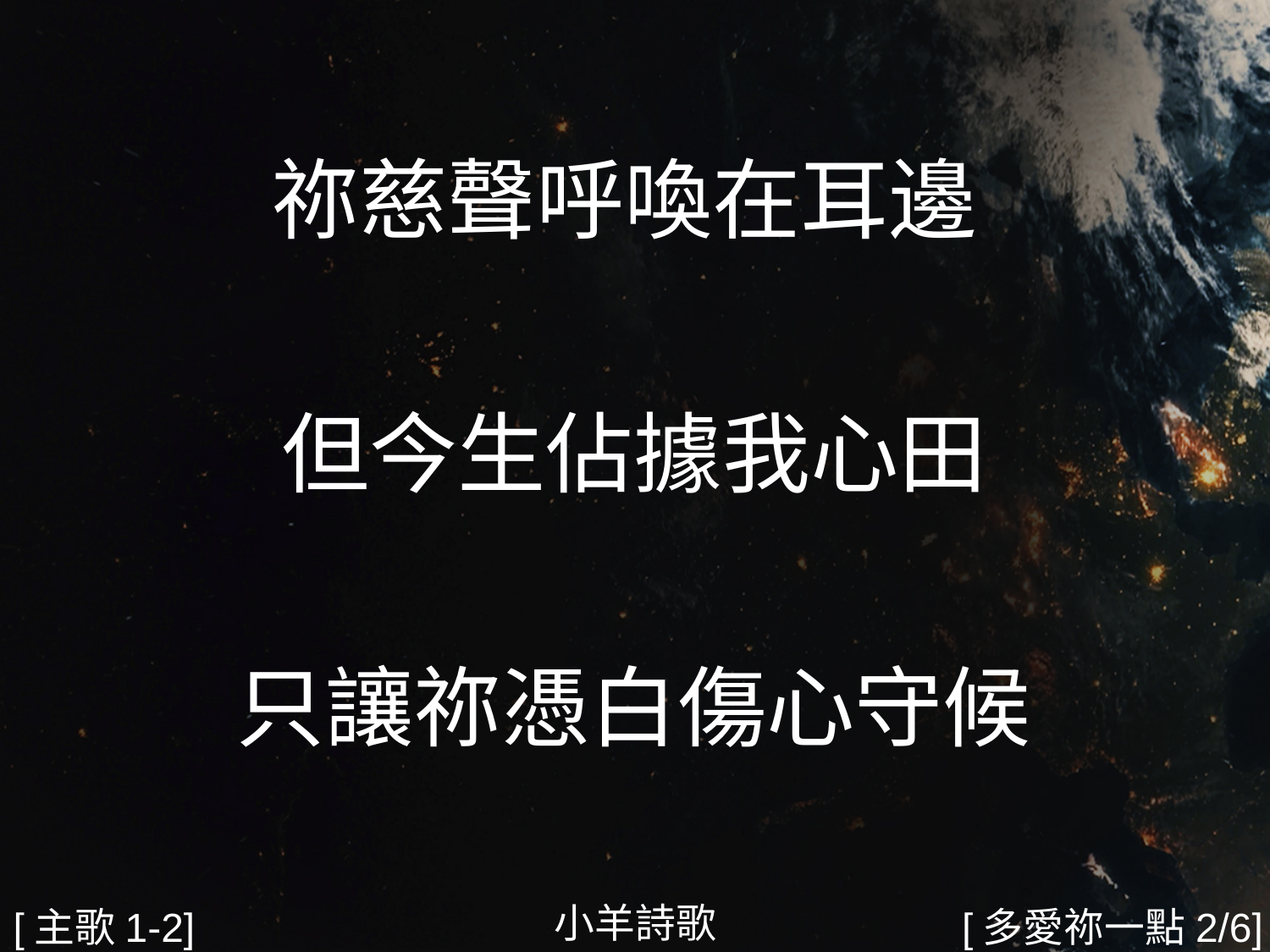

祢慈聲呼喚在耳邊

但今生佔據我心田

只讓祢憑白傷心守候

#

小羊詩歌
[主歌1-2]
[多愛祢一點2/6]